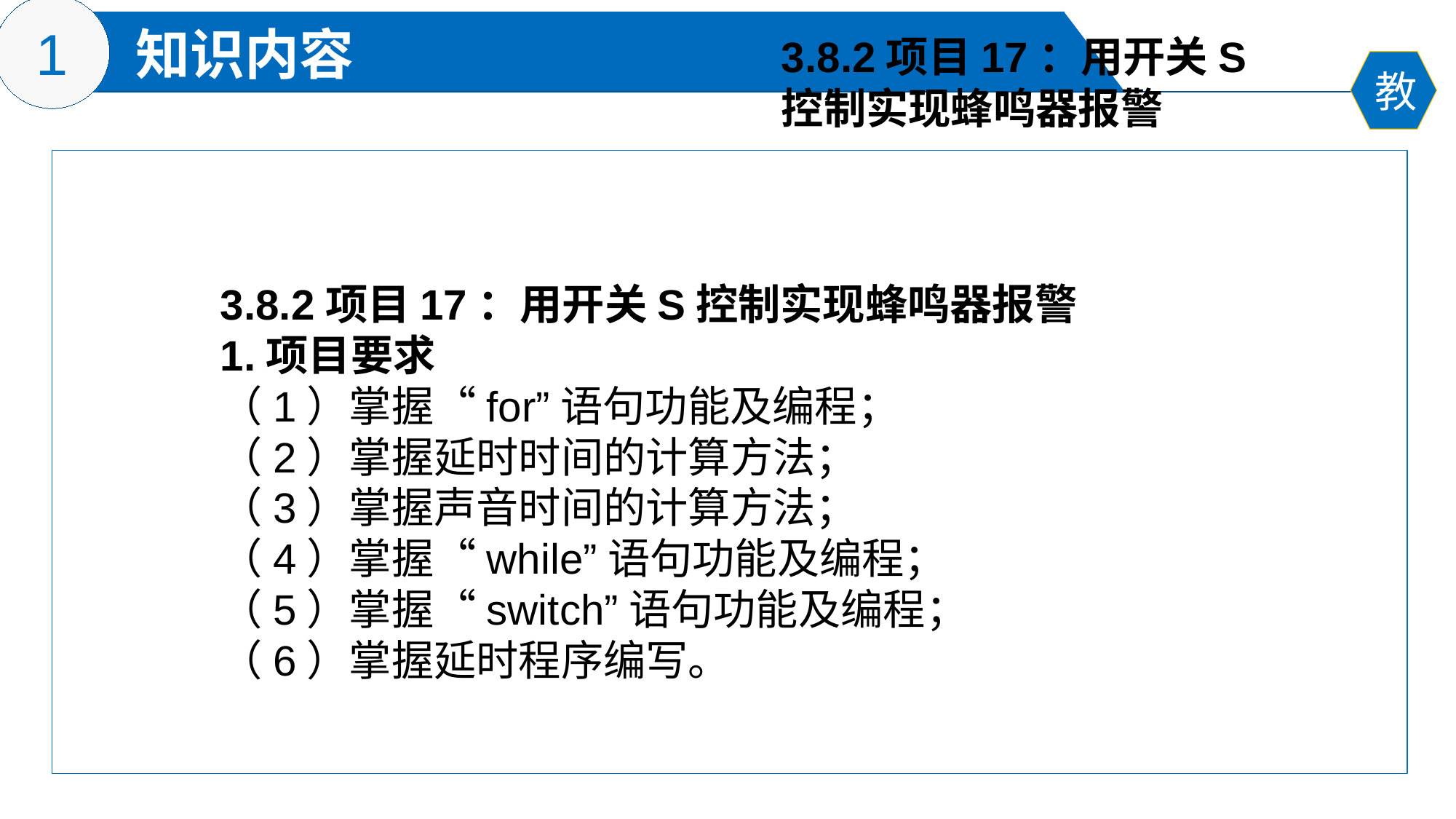

3.8.2项目17：用开关S
控制实现蜂鸣器报警
3.8.2项目17：用开关S控制实现蜂鸣器报警
1.项目要求
（1）掌握“for”语句功能及编程；
（2）掌握延时时间的计算方法；
（3）掌握声音时间的计算方法；
（4）掌握“while”语句功能及编程；
（5）掌握“switch”语句功能及编程；
（6）掌握延时程序编写。